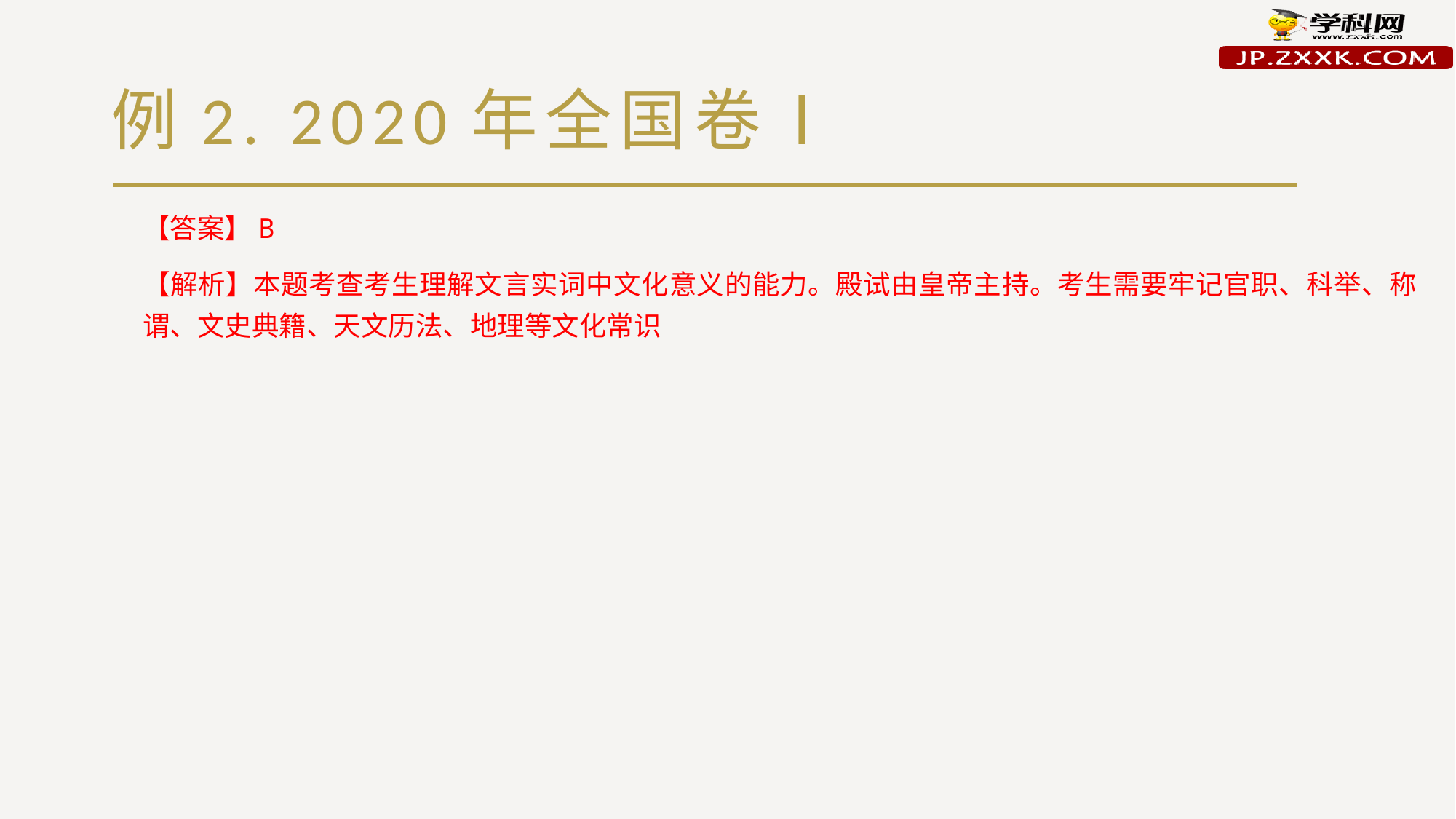

# 例2. 2020年全国卷Ⅰ
【答案】B
【解析】本题考查考生理解文言实词中文化意义的能力。殿试由皇帝主持。考生需要牢记官职、科举、称谓、文史典籍、天文历法、地理等文化常识